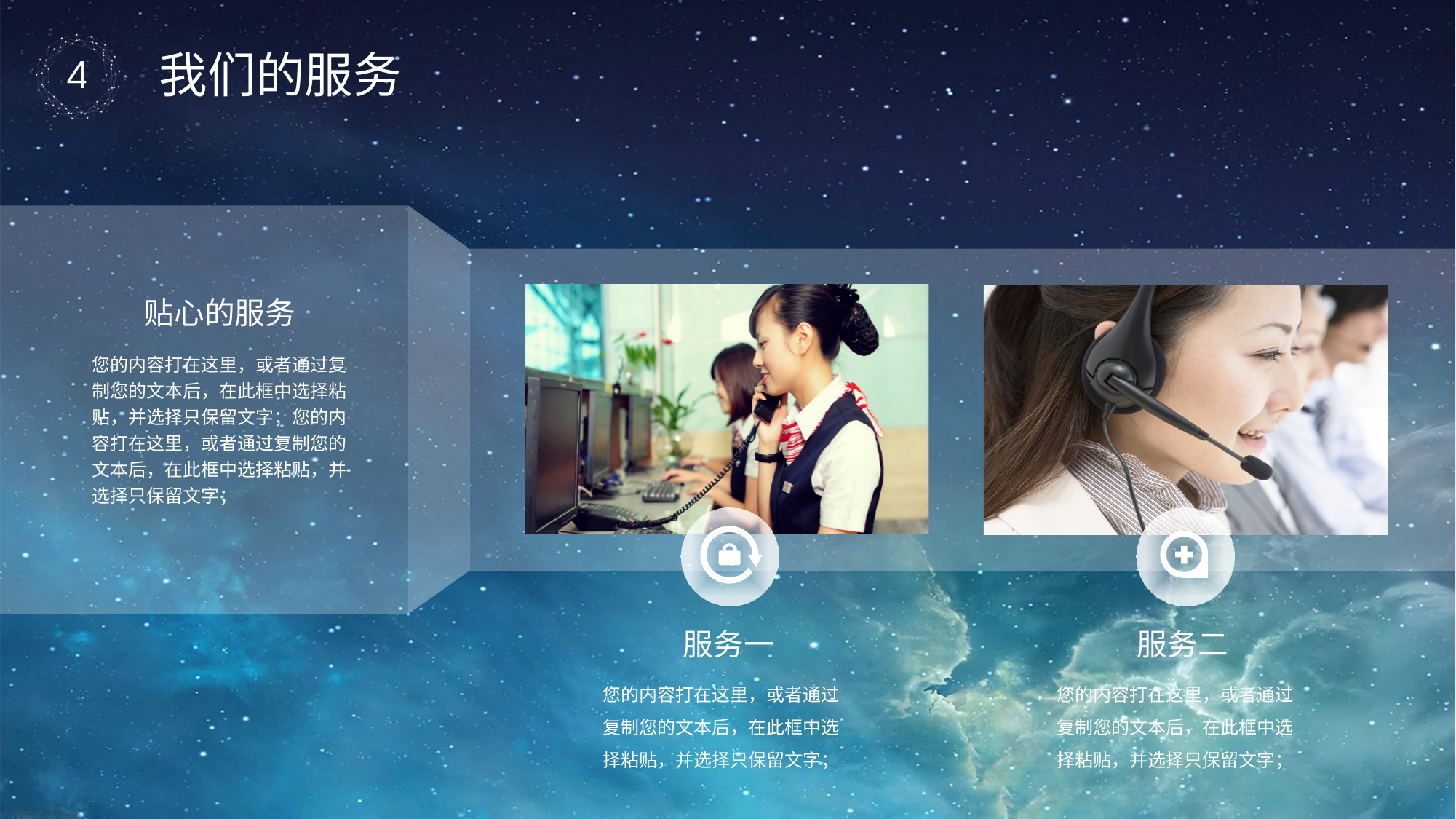

我们的服务

贴心的服务
您的内容打在这里，或者通过复制您的文本后，在此框中选择粘贴，并选择只保留文字；您的内容打在这里，或者通过复制您的文本后，在此框中选择粘贴，并选择只保留文字；

服务一
您的内容打在这里，或者通过复制您的文本后，在此框中选择粘贴，并选择只保留文字；
服务二
您的内容打在这里，或者通过复制您的文本后，在此框中选择粘贴，并选择只保留文字；